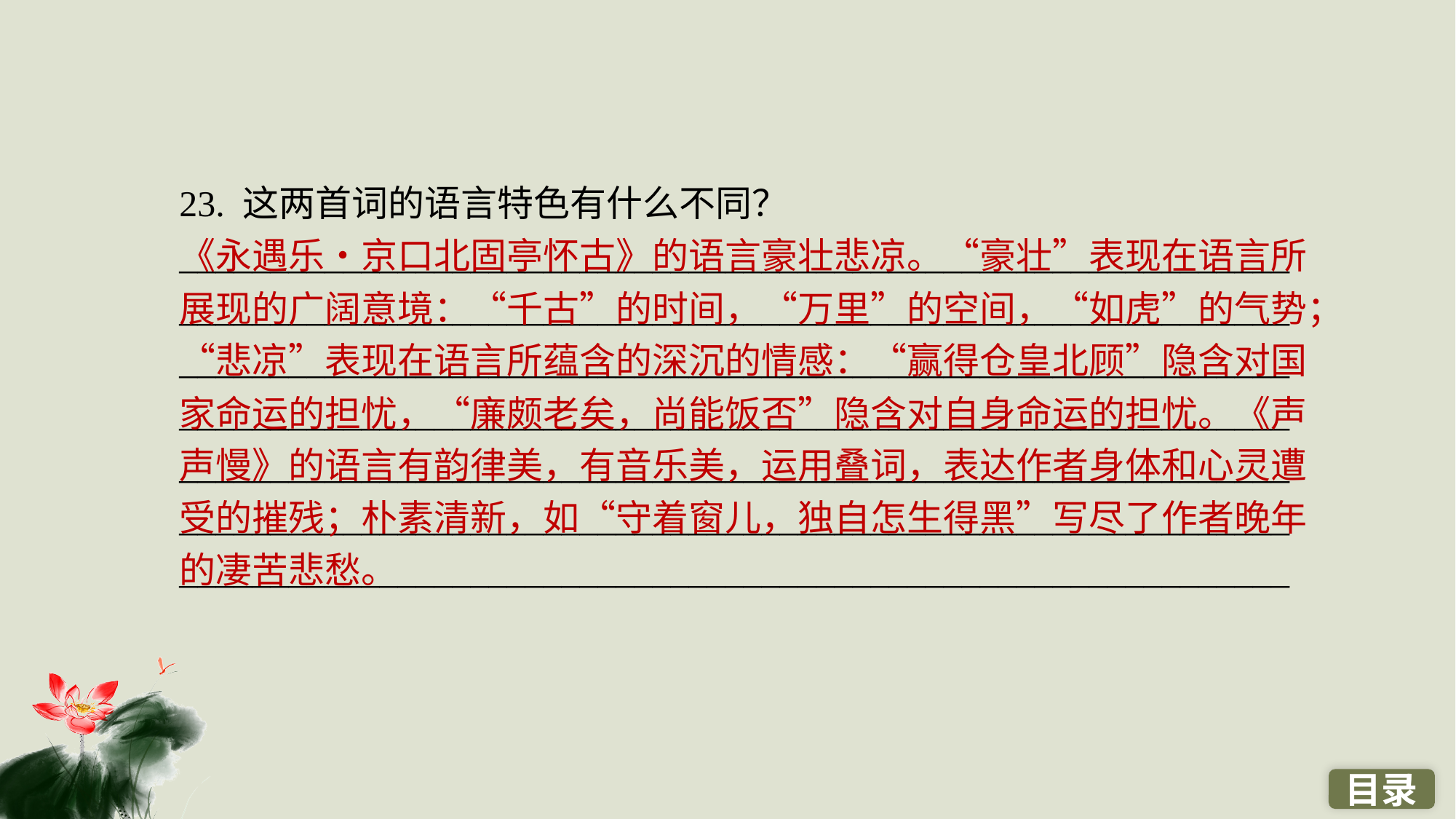

23. 这两首词的语言特色有什么不同？
_____________________________________________________________
_____________________________________________________________
_____________________________________________________________
_____________________________________________________________
_____________________________________________________________
_____________________________________________________________
_____________________________________________________________
《永遇乐•京口北固亭怀古》的语言豪壮悲凉。“豪壮”表现在语言所展现的广阔意境：“千古”的时间，“万里”的空间，“如虎”的气势；“悲凉”表现在语言所蕴含的深沉的情感：“赢得仓皇北顾”隐含对国家命运的担忧，“廉颇老矣，尚能饭否”隐含对自身命运的担忧。《声声慢》的语言有韵律美，有音乐美，运用叠词，表达作者身体和心灵遭受的摧残；朴素清新，如“守着窗儿，独自怎生得黑”写尽了作者晚年的凄苦悲愁。